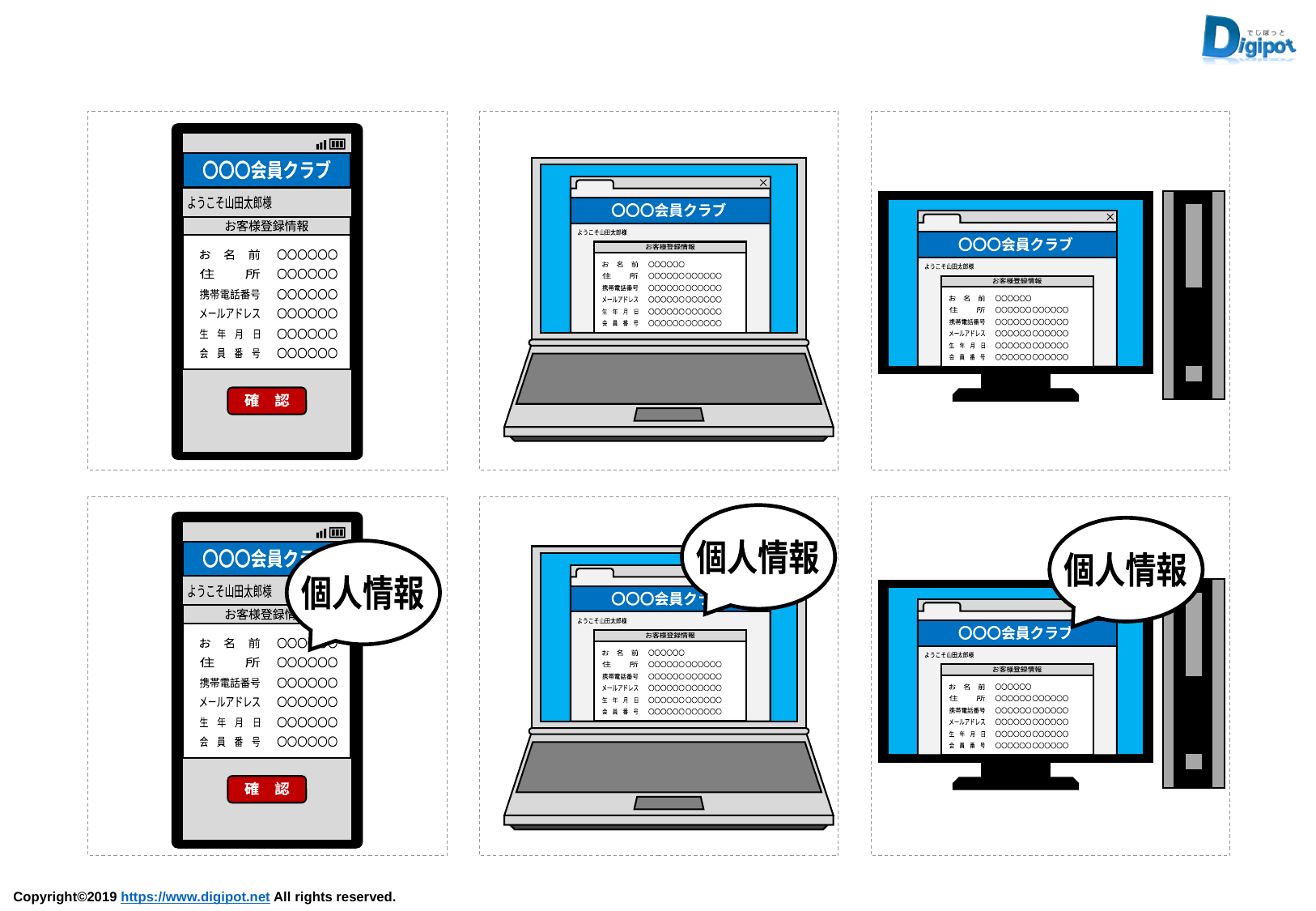

〇〇〇会員クラブ
ようこそ山田太郎様

お客様登録情報
お　名　前
住　　所
携帯電話番号
メールアドレス
生　年　月　日
会　員　番　号
〇〇〇〇〇〇
〇〇〇〇〇〇
〇〇〇〇〇〇
〇〇〇〇〇〇
〇〇〇〇〇〇
〇〇〇〇〇〇

確　認

〇〇〇会員クラブ
ようこそ山田太郎様

お客様登録情報
お　名　前
住　　所
携帯電話番号
メールアドレス
生　年　月　日
会　員　番　号
〇〇〇〇〇〇
〇〇〇〇〇〇
〇〇〇〇〇〇
〇〇〇〇〇〇
〇〇〇〇〇〇
〇〇〇〇〇〇
〇〇〇〇〇〇
〇〇〇〇〇〇
〇〇〇〇〇〇
〇〇〇〇〇〇
〇〇〇〇〇〇

〇〇〇会員クラブ
ようこそ山田太郎様

お客様登録情報
お　名　前
住　　所
携帯電話番号
メールアドレス
生　年　月　日
会　員　番　号
〇〇〇〇〇〇
〇〇〇〇〇〇
〇〇〇〇〇〇
〇〇〇〇〇〇
〇〇〇〇〇〇
〇〇〇〇〇〇
〇〇〇〇〇〇
〇〇〇〇〇〇
〇〇〇〇〇〇
〇〇〇〇〇〇
〇〇〇〇〇〇

個人情報

〇〇〇会員クラブ
ようこそ山田太郎様

お客様登録情報
お　名　前
住　　所
携帯電話番号
メールアドレス
生　年　月　日
会　員　番　号
〇〇〇〇〇〇
〇〇〇〇〇〇
〇〇〇〇〇〇
〇〇〇〇〇〇
〇〇〇〇〇〇
〇〇〇〇〇〇
〇〇〇〇〇〇
〇〇〇〇〇〇
〇〇〇〇〇〇
〇〇〇〇〇〇
〇〇〇〇〇〇

〇〇〇会員クラブ
ようこそ山田太郎様

お客様登録情報
お　名　前
住　　所
携帯電話番号
メールアドレス
生　年　月　日
会　員　番　号
〇〇〇〇〇〇
〇〇〇〇〇〇
〇〇〇〇〇〇
〇〇〇〇〇〇
〇〇〇〇〇〇
〇〇〇〇〇〇

確　認

個人情報

個人情報

〇〇〇会員クラブ
ようこそ山田太郎様

お客様登録情報
お　名　前
住　　所
携帯電話番号
メールアドレス
生　年　月　日
会　員　番　号
〇〇〇〇〇〇
〇〇〇〇〇〇
〇〇〇〇〇〇
〇〇〇〇〇〇
〇〇〇〇〇〇
〇〇〇〇〇〇
〇〇〇〇〇〇
〇〇〇〇〇〇
〇〇〇〇〇〇
〇〇〇〇〇〇
〇〇〇〇〇〇